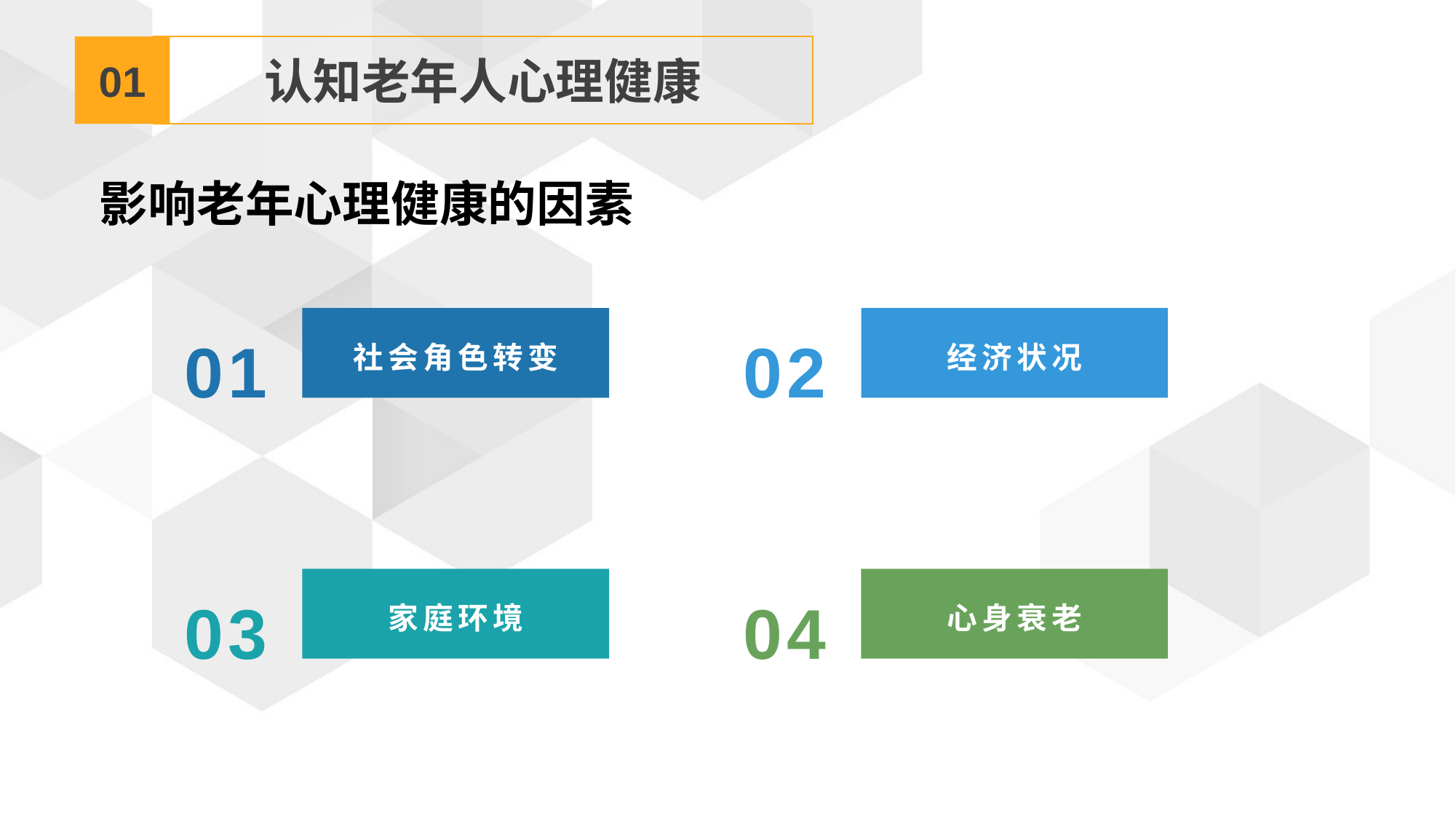

01
认知老年人心理健康
影响老年心理健康的因素
01
02
社会角色转变
经济状况
03
04
家庭环境
心身衰老